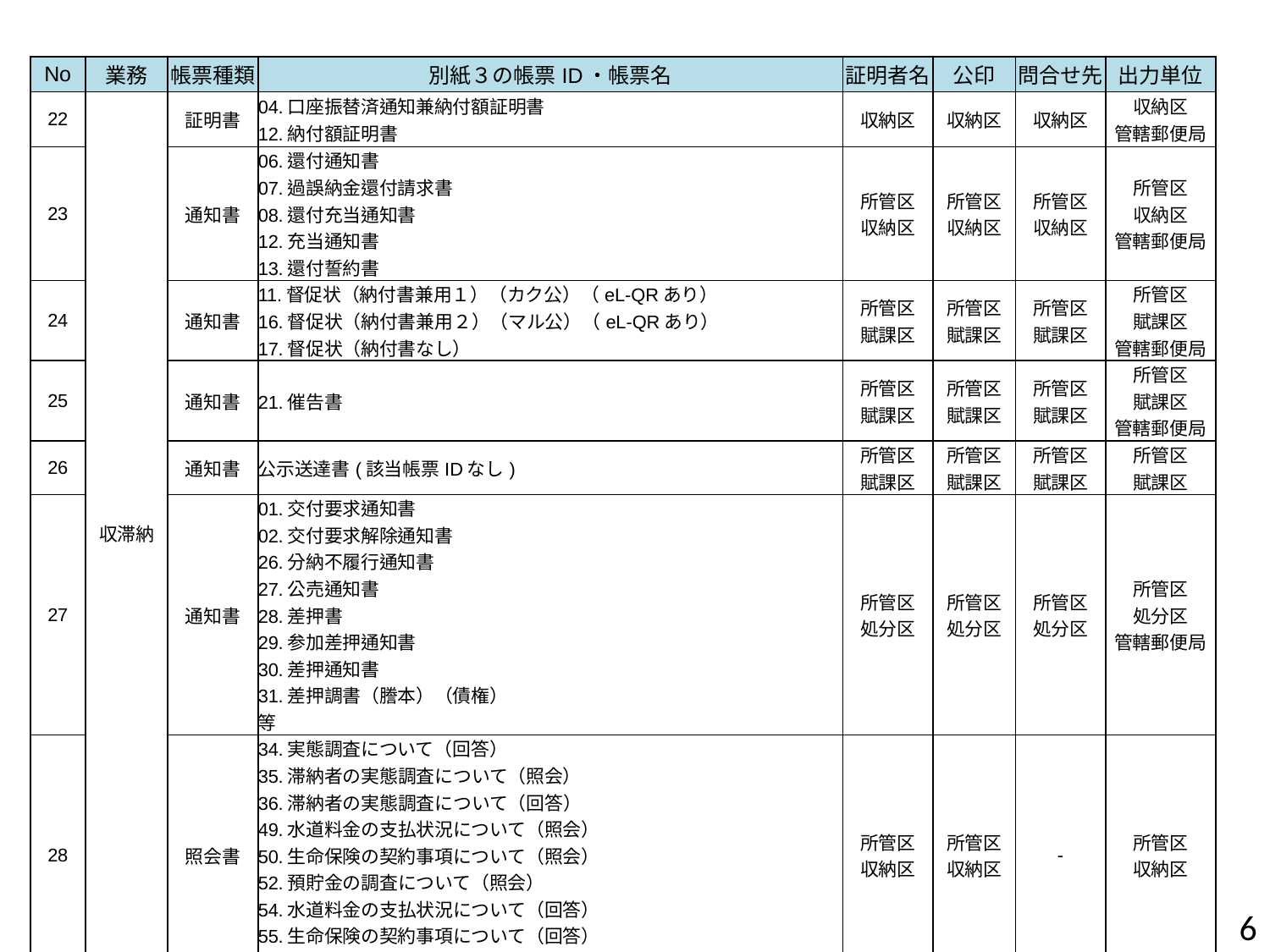

| No | 業務 | 帳票種類 | 別紙３の帳票ID・帳票名 | 証明者名 | 公印 | 問合せ先 | 出力単位 |
| --- | --- | --- | --- | --- | --- | --- | --- |
| 22 | 収滞納 | 証明書 | 04.口座振替済通知兼納付額証明書 12.納付額証明書 | 収納区 | 収納区 | 収納区 | 収納区 管轄郵便局 |
| 23 |  | 通知書 | 06.還付通知書 07.過誤納金還付請求書 08.還付充当通知書 12.充当通知書 13.還付誓約書 | 所管区 収納区 | 所管区 収納区 | 所管区 収納区 | 所管区 収納区 管轄郵便局 |
| 24 |  | 通知書 | 11.督促状（納付書兼用１）（カク公）（eL-QRあり） 16.督促状（納付書兼用２）（マル公）（eL-QRあり） 17.督促状（納付書なし） | 所管区 賦課区 | 所管区 賦課区 | 所管区 賦課区 | 所管区 賦課区 管轄郵便局 |
| 25 |  | 通知書 | 21.催告書 | 所管区 賦課区 | 所管区 賦課区 | 所管区 賦課区 | 所管区 賦課区 管轄郵便局 |
| 26 |  | 通知書 | 公示送達書(該当帳票IDなし) | 所管区 賦課区 | 所管区 賦課区 | 所管区 賦課区 | 所管区 賦課区 |
| 27 |  | 通知書 | 01.交付要求通知書 02.交付要求解除通知書 26.分納不履行通知書 27.公売通知書 28.差押書 29.参加差押通知書 30.差押通知書 31.差押調書（謄本）（債権） 等 | 所管区 処分区 | 所管区 処分区 | 所管区 処分区 | 所管区 処分区 管轄郵便局 |
| 28 |  | 照会書 | 34.実態調査について（回答） 35.滞納者の実態調査について（照会） 36.滞納者の実態調査について（回答） 49.水道料金の支払状況について（照会） 50.生命保険の契約事項について（照会） 52.預貯金の調査について（照会） 54.水道料金の支払状況について（回答） 55.生命保険の契約事項について（回答） 56.預貯金の調査について（回答） | 所管区 収納区 | 所管区 収納区 | - | 所管区 収納区 |
6